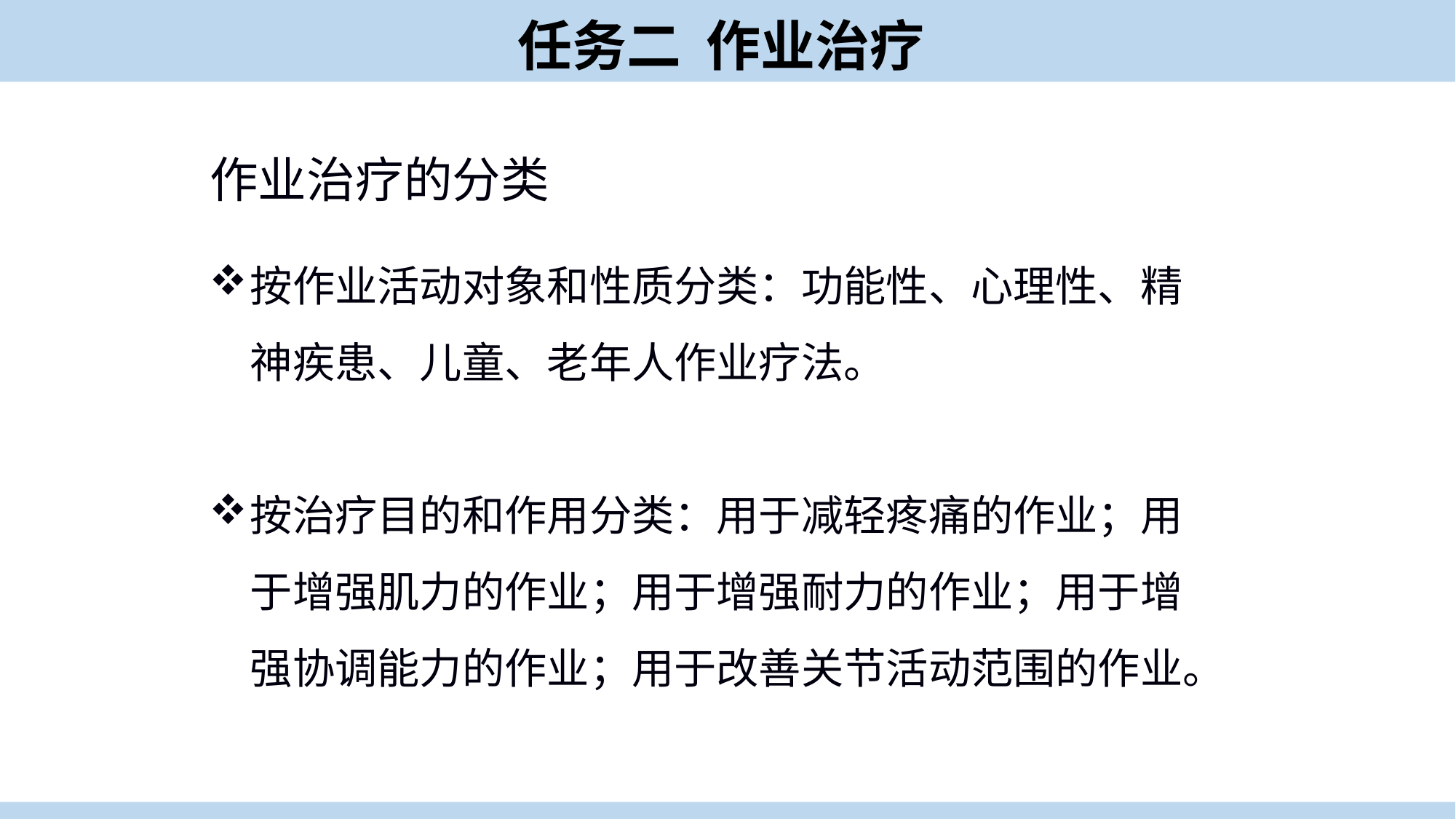

任务二  作业治疗
作业治疗的分类
按作业活动对象和性质分类：功能性、心理性、精神疾患、儿童、老年人作业疗法。

按治疗目的和作用分类：用于减轻疼痛的作业；用于增强肌力的作业；用于增强耐力的作业；用于增强协调能力的作业；用于改善关节活动范围的作业。